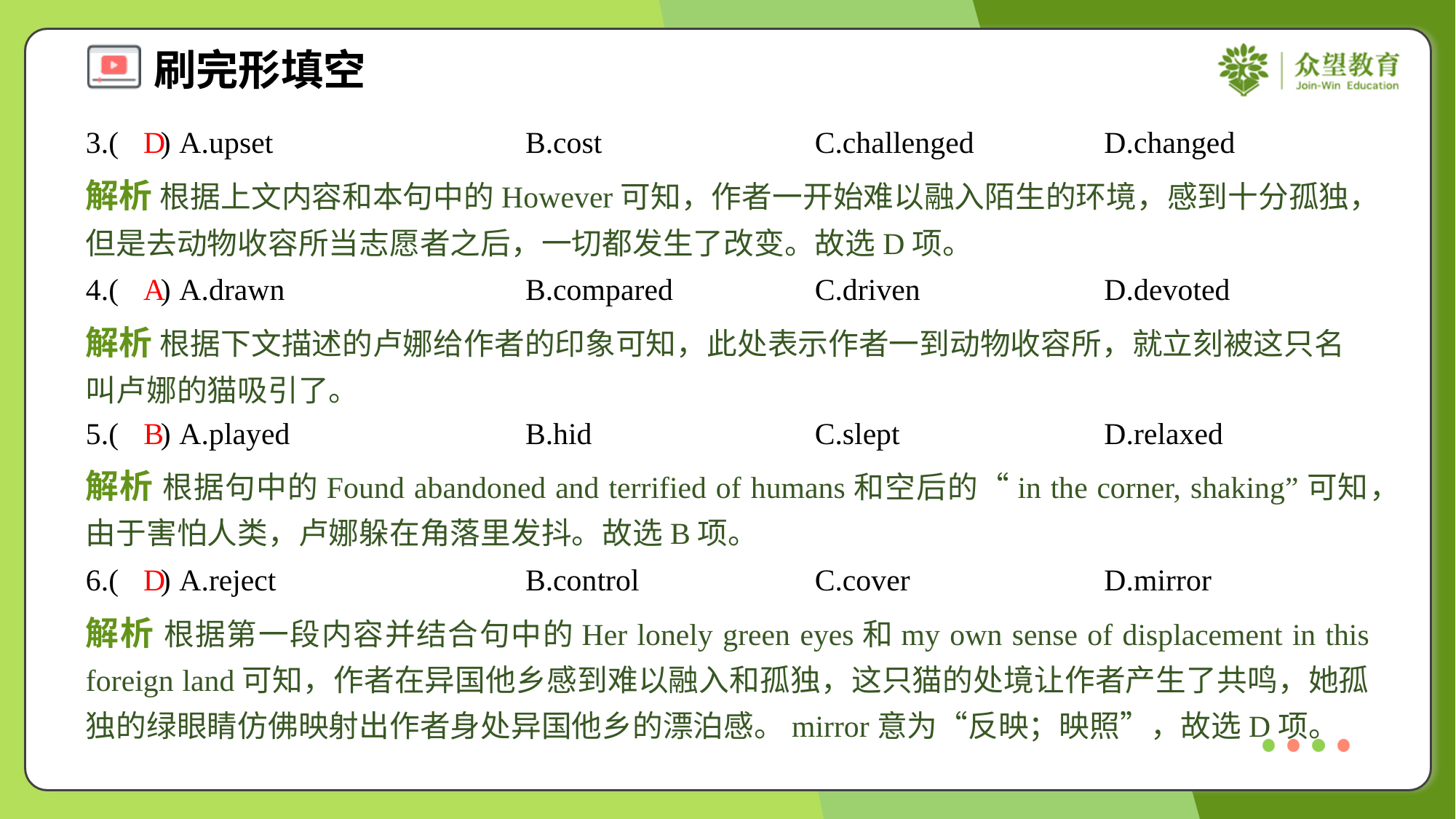

3.(     ) A.upset	B.cost	C.challenged	D.changed
D
解析 根据上文内容和本句中的However可知，作者一开始难以融入陌生的环境，感到十分孤独，但是去动物收容所当志愿者之后，一切都发生了改变。故选D项。
4.(     ) A.drawn	B.compared	C.driven	D.devoted
A
解析 根据下文描述的卢娜给作者的印象可知，此处表示作者一到动物收容所，就立刻被这只名叫卢娜的猫吸引了。
5.(     ) A.played	B.hid	C.slept	D.relaxed
B
解析 根据句中的Found abandoned and terrified of humans和空后的“in the corner, shaking”可知，由于害怕人类，卢娜躲在角落里发抖。故选B项。
6.(     ) A.reject	B.control	C.cover	D.mirror
D
解析 根据第一段内容并结合句中的Her lonely green eyes和my own sense of displacement in this foreign land可知，作者在异国他乡感到难以融入和孤独，这只猫的处境让作者产生了共鸣，她孤独的绿眼睛仿佛映射出作者身处异国他乡的漂泊感。mirror意为“反映；映照”，故选D项。